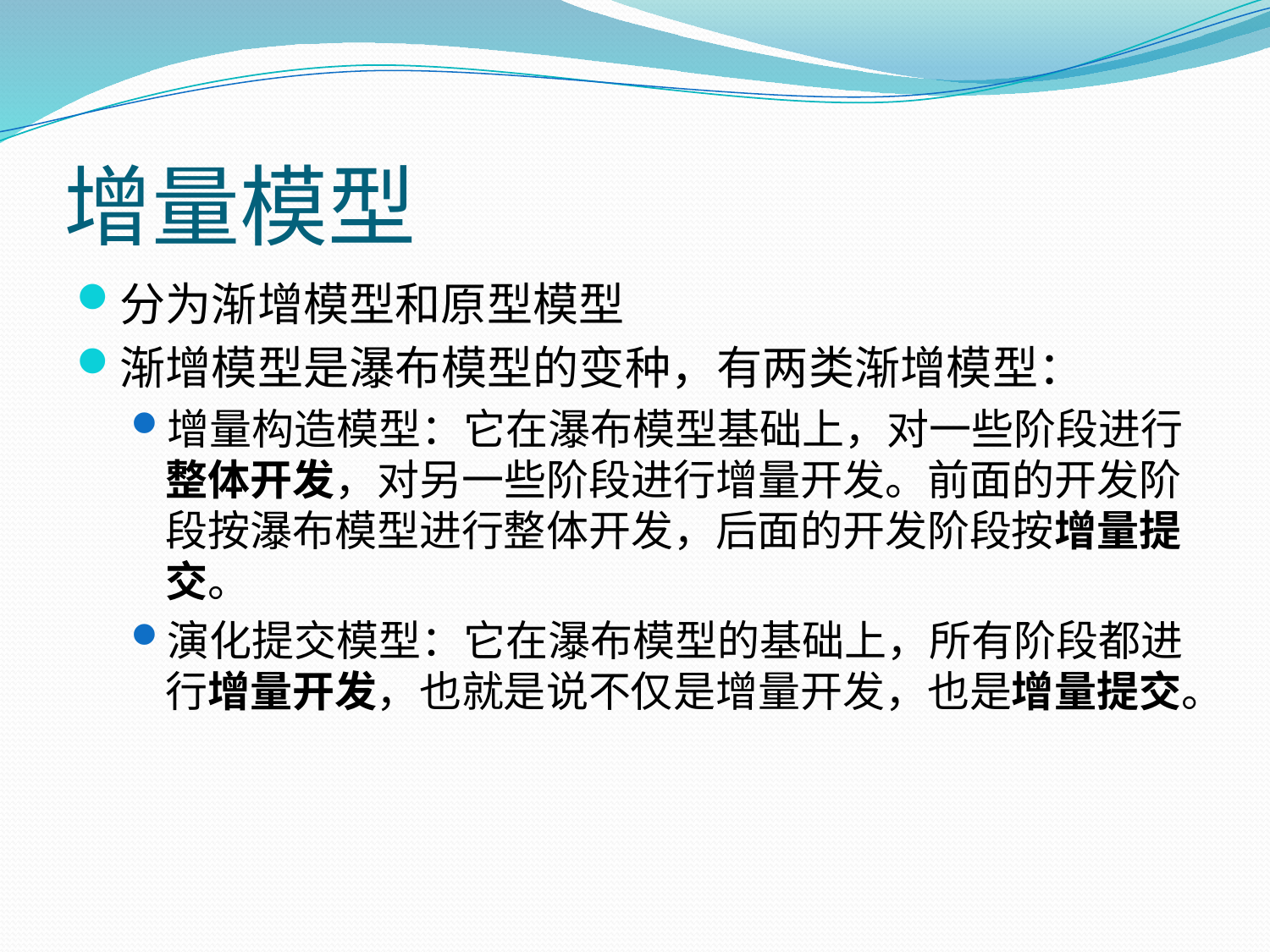

# 增量模型
分为渐增模型和原型模型
渐增模型是瀑布模型的变种，有两类渐增模型：
增量构造模型：它在瀑布模型基础上，对一些阶段进行整体开发，对另一些阶段进行增量开发。前面的开发阶段按瀑布模型进行整体开发，后面的开发阶段按增量提交。
演化提交模型：它在瀑布模型的基础上，所有阶段都进行增量开发，也就是说不仅是增量开发，也是增量提交。